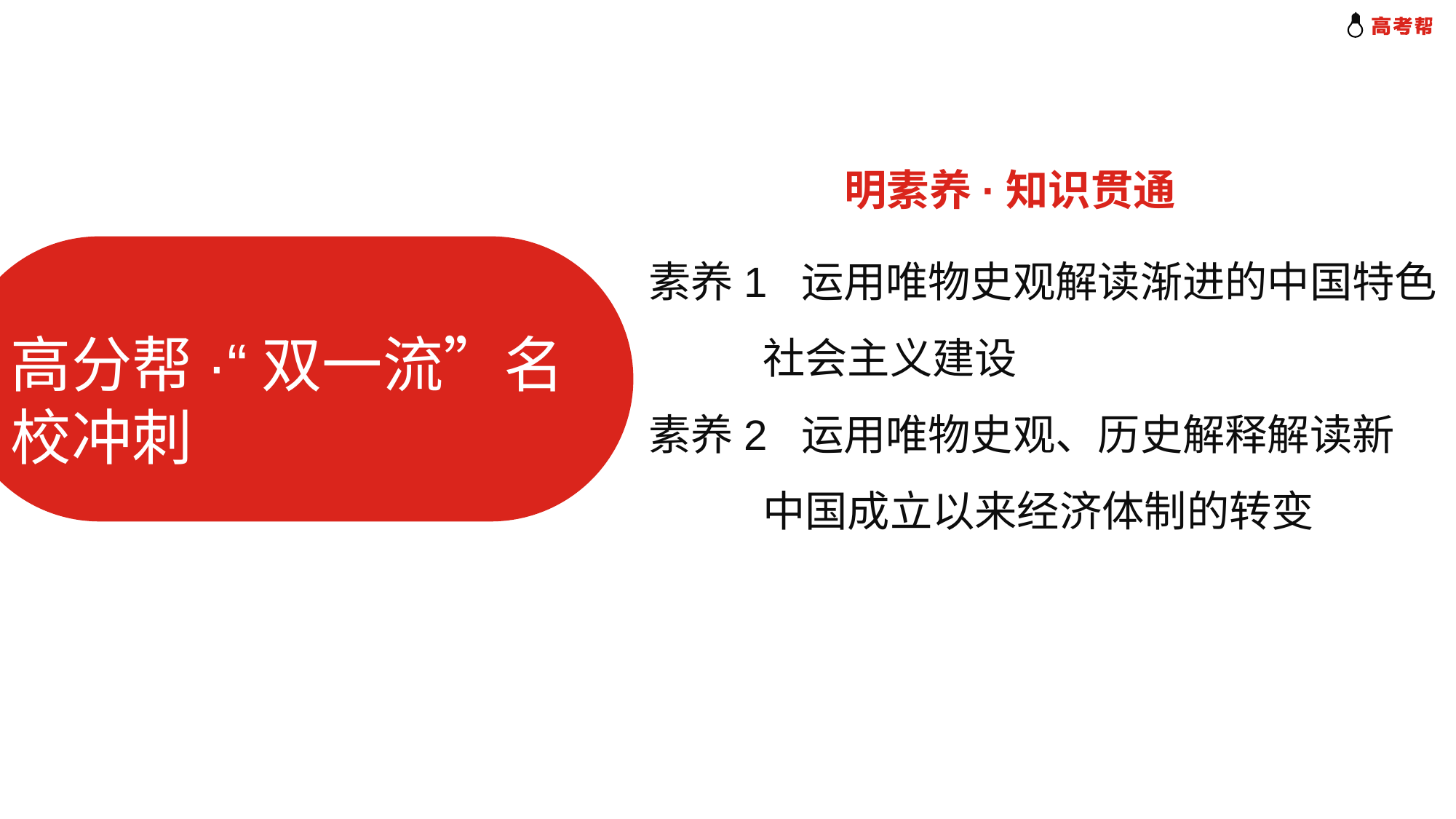

明素养·知识贯通
素养1  运用唯物史观解读渐进的中国特色
           社会主义建设
素养2  运用唯物史观、历史解释解读新
           中国成立以来经济体制的转变
高分帮·“双一流”名校冲刺